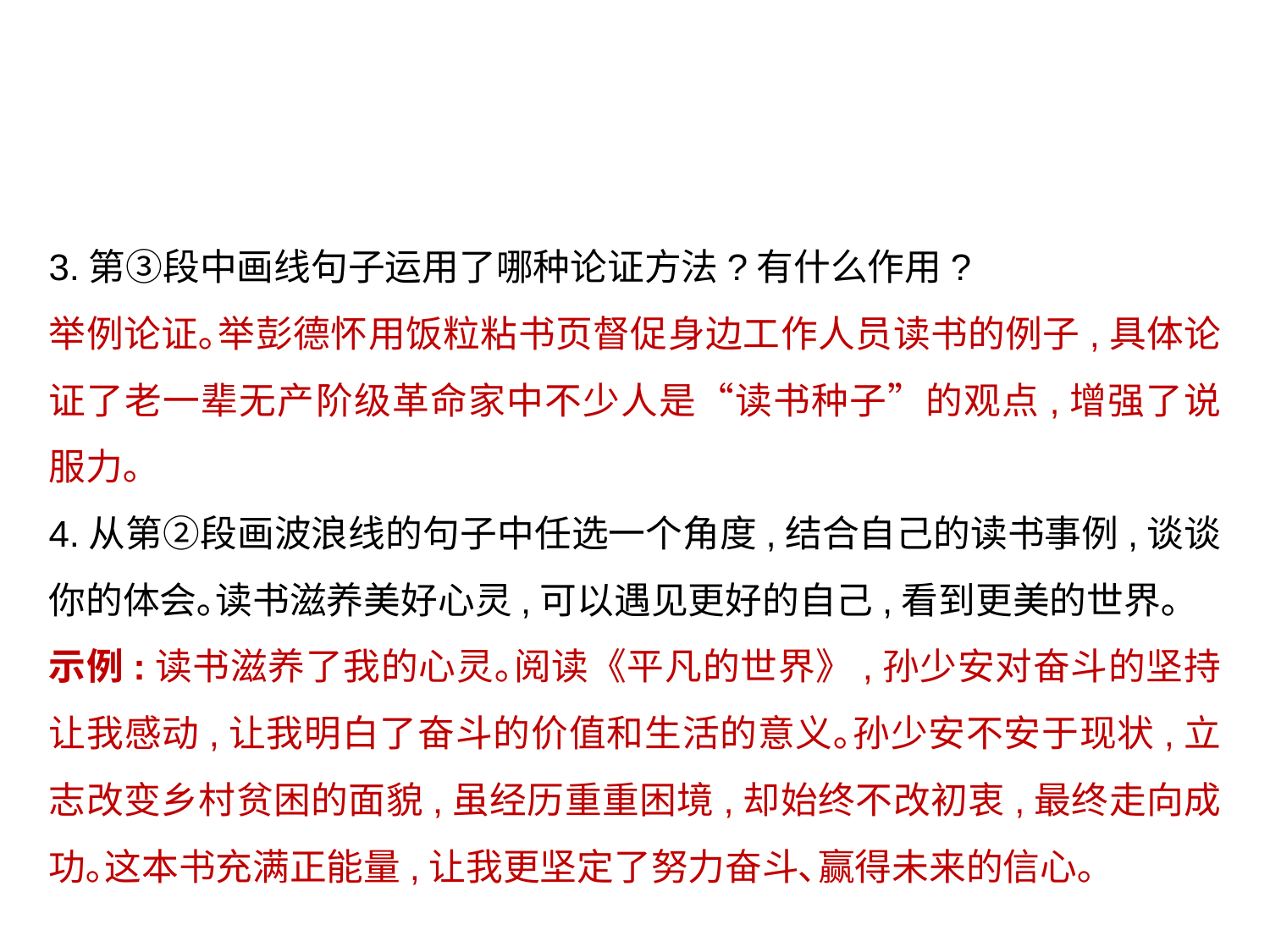

3.第③段中画线句子运用了哪种论证方法?有什么作用?
举例论证｡举彭德怀用饭粒粘书页督促身边工作人员读书的例子,具体论证了老一辈无产阶级革命家中不少人是“读书种子”的观点,增强了说服力｡
4.从第②段画波浪线的句子中任选一个角度,结合自己的读书事例,谈谈你的体会｡读书滋养美好心灵,可以遇见更好的自己,看到更美的世界｡
示例:读书滋养了我的心灵｡阅读《平凡的世界》,孙少安对奋斗的坚持让我感动,让我明白了奋斗的价值和生活的意义｡孙少安不安于现状,立志改变乡村贫困的面貌,虽经历重重困境,却始终不改初衷,最终走向成功｡这本书充满正能量,让我更坚定了努力奋斗､赢得未来的信心｡